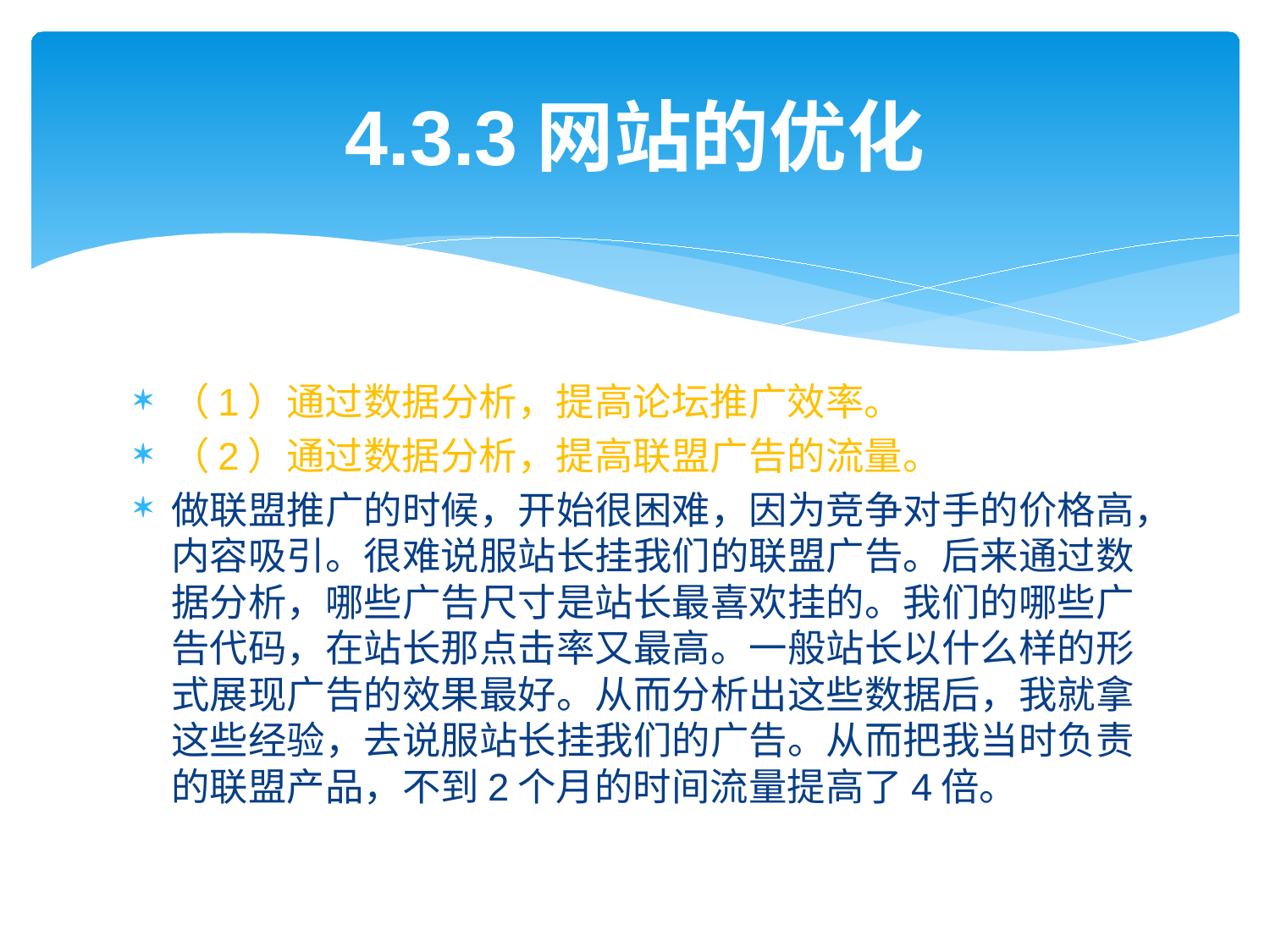

# 4.3.3网站的优化
（1）通过数据分析，提高论坛推广效率。
（2）通过数据分析，提高联盟广告的流量。
做联盟推广的时候，开始很困难，因为竞争对手的价格高，内容吸引。很难说服站长挂我们的联盟广告。后来通过数据分析，哪些广告尺寸是站长最喜欢挂的。我们的哪些广告代码，在站长那点击率又最高。一般站长以什么样的形式展现广告的效果最好。从而分析出这些数据后，我就拿这些经验，去说服站长挂我们的广告。从而把我当时负责的联盟产品，不到2个月的时间流量提高了4倍。